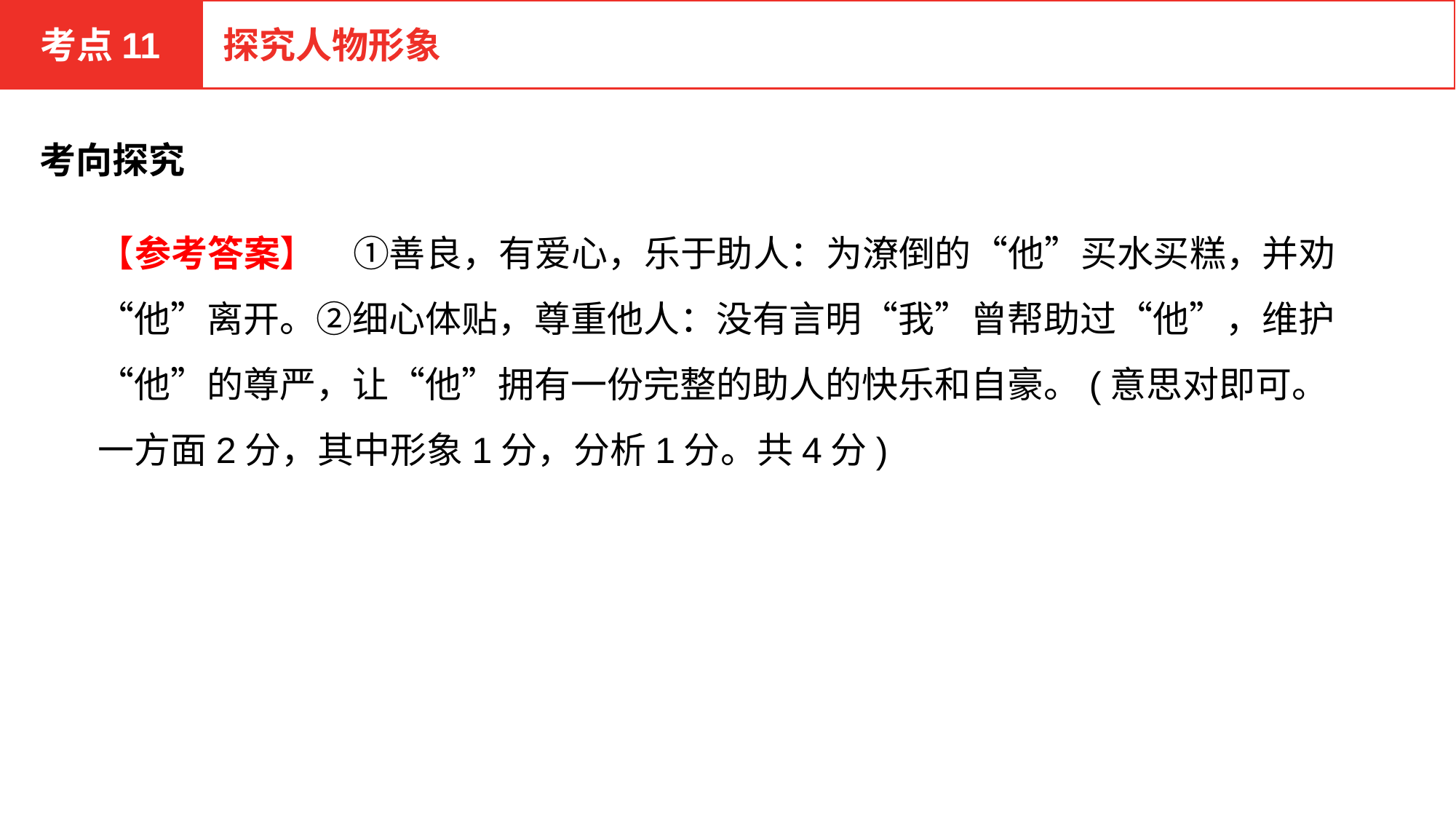

考点11
探究人物形象
考向探究

【参考答案】　①善良，有爱心，乐于助人：为潦倒的“他”买水买糕，并劝“他”离开。②细心体贴，尊重他人：没有言明“我”曾帮助过“他”，维护“他”的尊严，让“他”拥有一份完整的助人的快乐和自豪。(意思对即可。一方面2分，其中形象1分，分析1分。共4分)